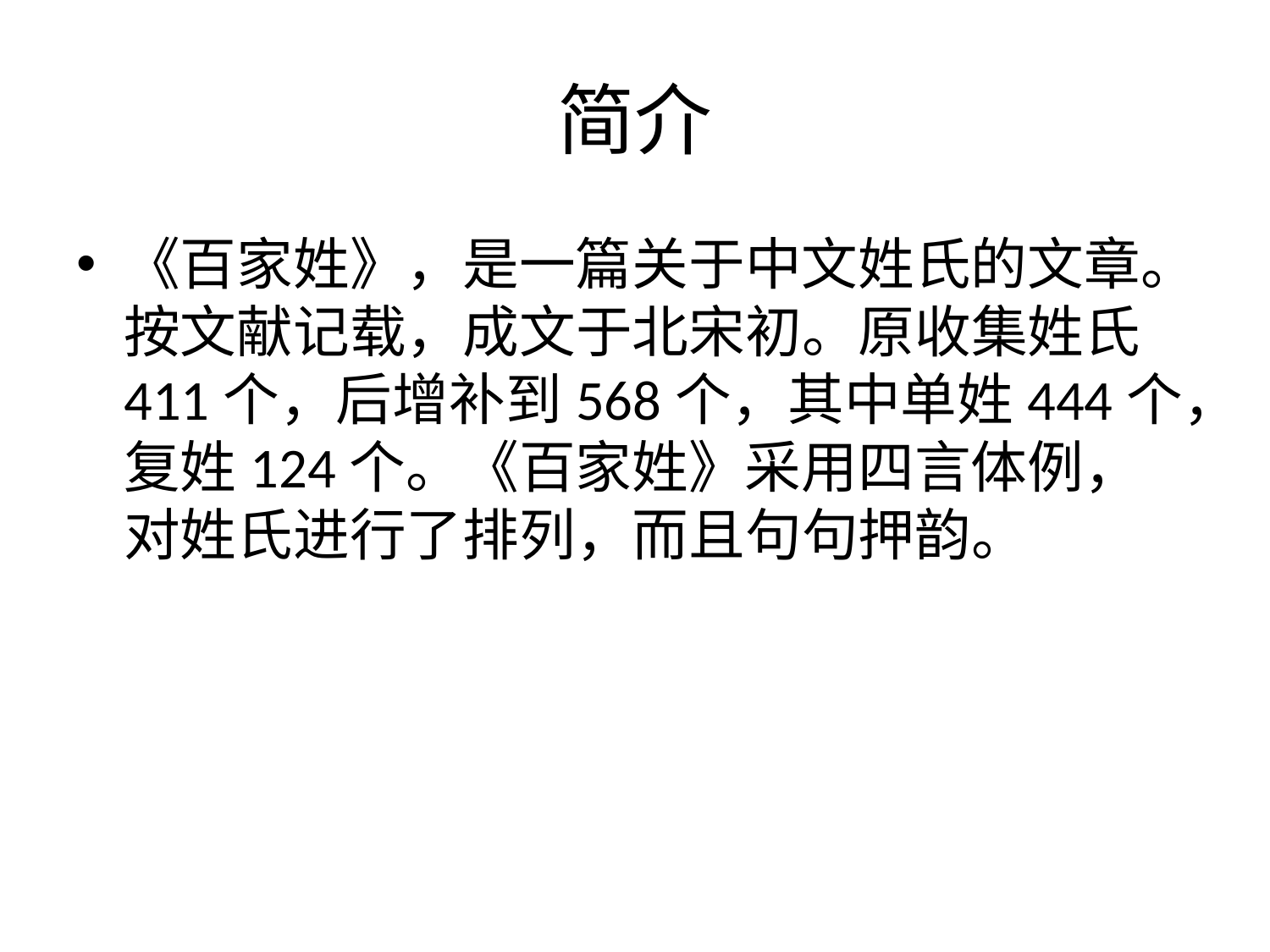

# 简介
《百家姓》，是一篇关于中文姓氏的文章。按文献记载，成文于北宋初。原收集姓氏411个，后增补到568个，其中单姓444个，复姓124个。《百家姓》采用四言体例，对姓氏进行了排列，而且句句押韵。